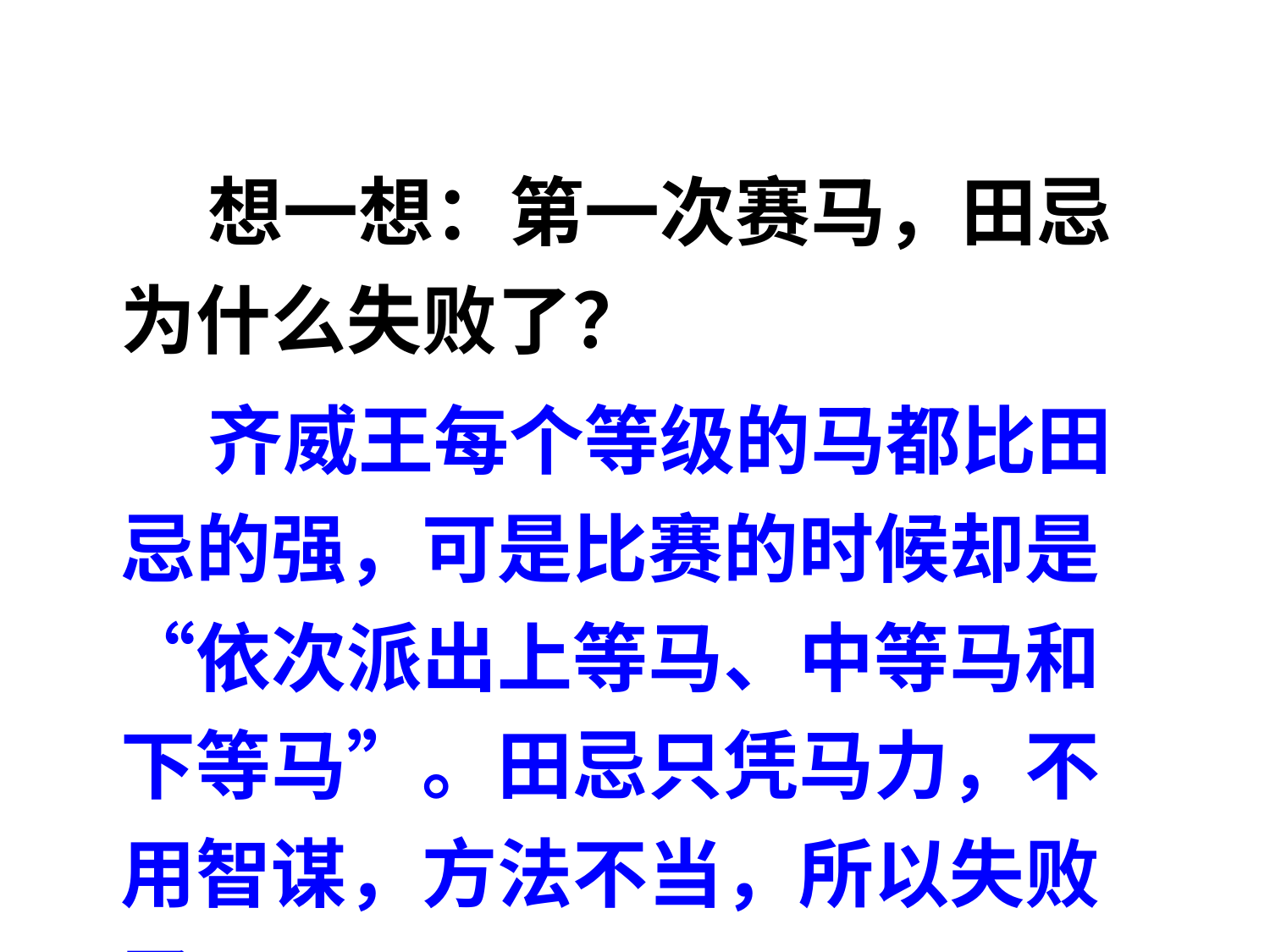

想一想：第一次赛马，田忌为什么失败了？
    齐威王每个等级的马都比田忌的强，可是比赛的时候却是“依次派出上等马、中等马和下等马”。田忌只凭马力，不用智谋，方法不当，所以失败了。